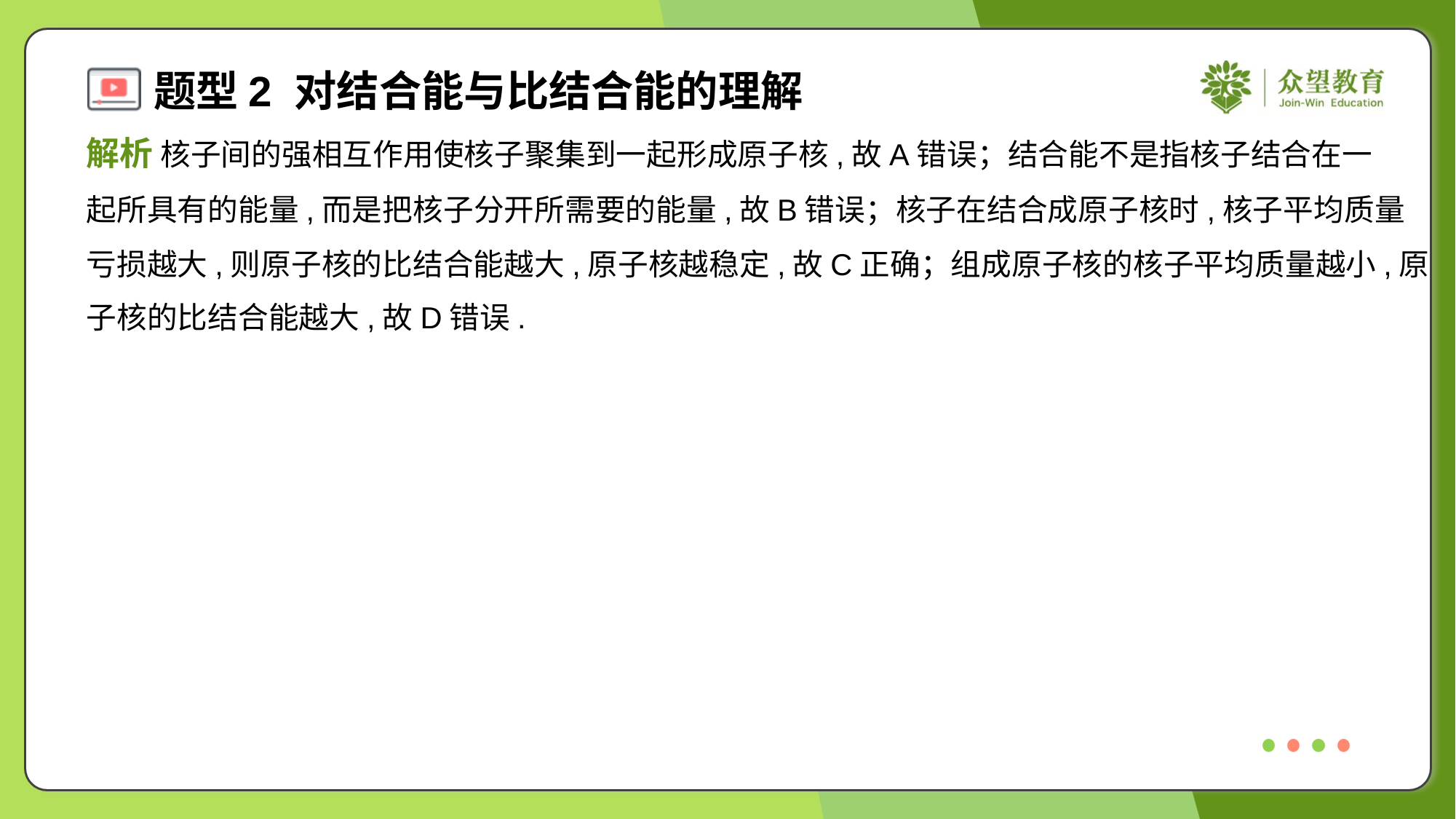

解析 核子间的强相互作用使核子聚集到一起形成原子核,故A错误；结合能不是指核子结合在一
起所具有的能量,而是把核子分开所需要的能量,故B错误；核子在结合成原子核时,核子平均质量
亏损越大,则原子核的比结合能越大,原子核越稳定,故C正确；组成原子核的核子平均质量越小,原
子核的比结合能越大,故D错误.